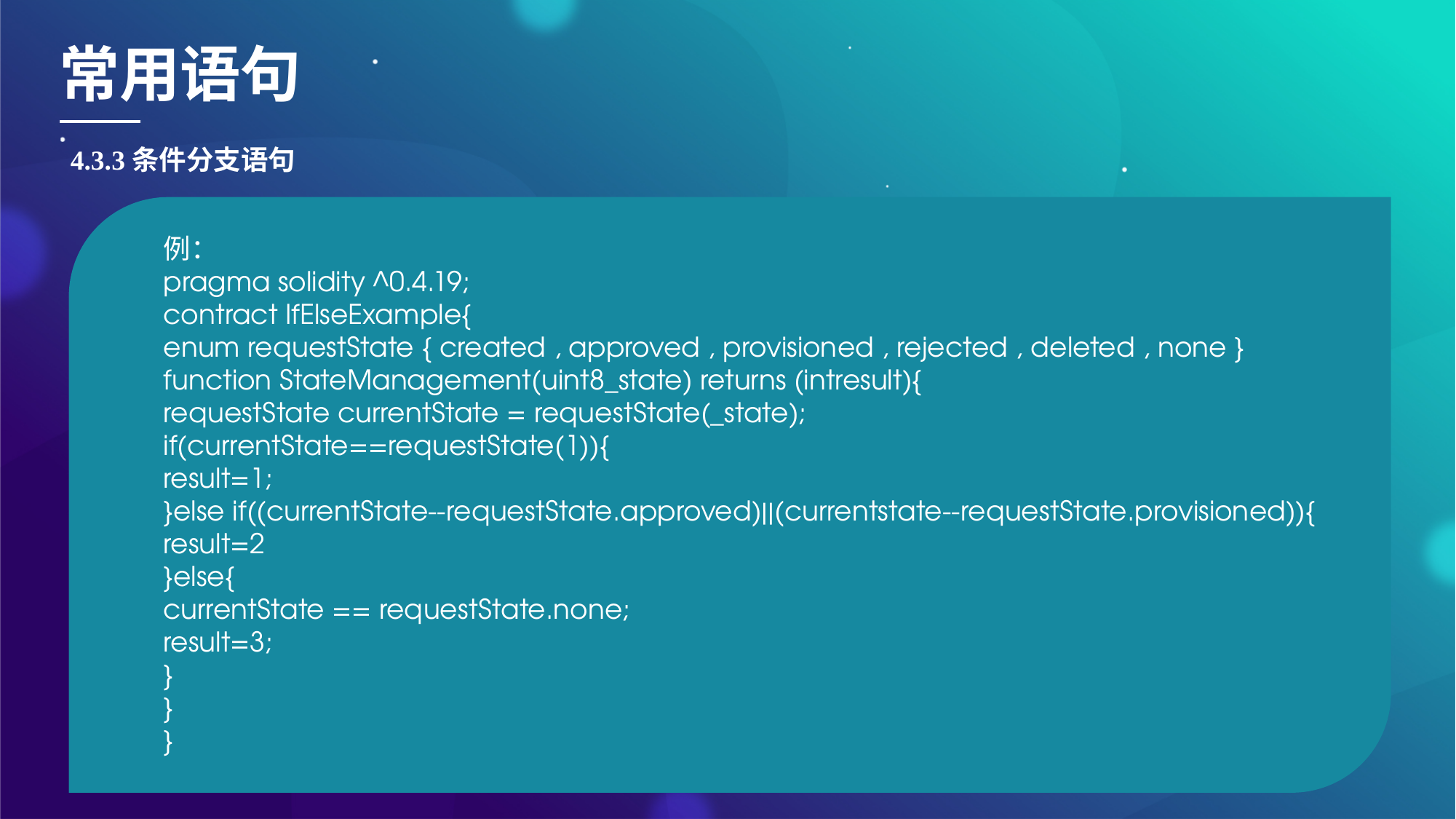

常用语句
4.3.3条件分支语句
例：
pragma solidity ^0.4.19;
contract IfElseExample{
enum requestState { created , approved , provisioned , rejected , deleted , none }
function StateManagement(uint8_state) returns (intresult){
requestState currentState = requestState(_state);
if(currentState==requestState(1)){
result=1;
}else if((currentState--requestState.approved)||(currentstate--requestState.provisioned)){
result=2
}else{
currentState == requestState.none;
result=3;
}
}
}